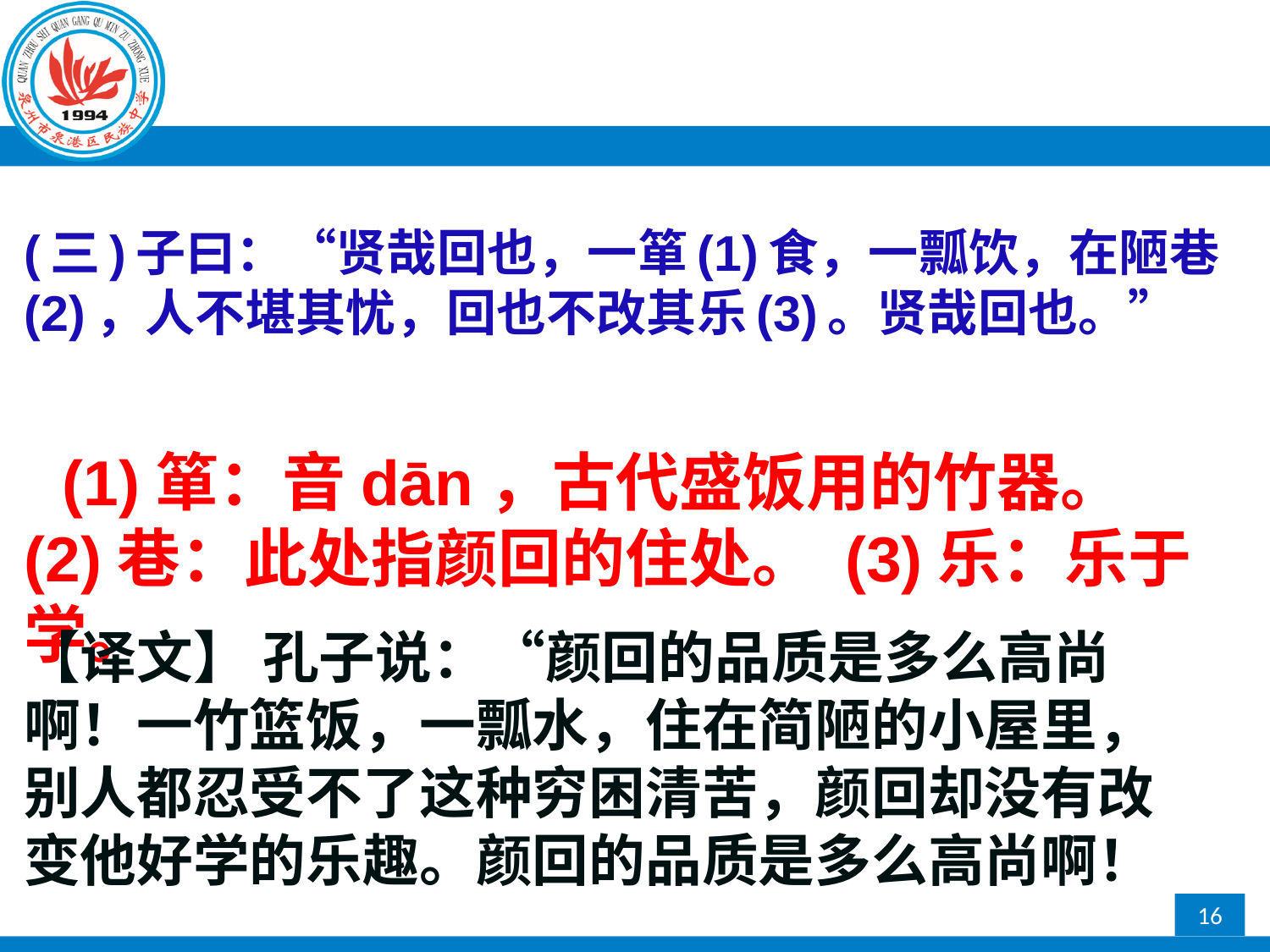

# (三)子曰：“贤哉回也，一箪(1)食，一瓢饮，在陋巷(2)，人不堪其忧，回也不改其乐(3)。贤哉回也。”
 (1)箪：音dān，古代盛饭用的竹器。 (2)巷：此处指颜回的住处。 (3)乐：乐于学。

【译文】 孔子说：“颜回的品质是多么高尚啊！一竹篮饭，一瓢水，住在简陋的小屋里，别人都忍受不了这种穷困清苦，颜回却没有改变他好学的乐趣。颜回的品质是多么高尚啊！